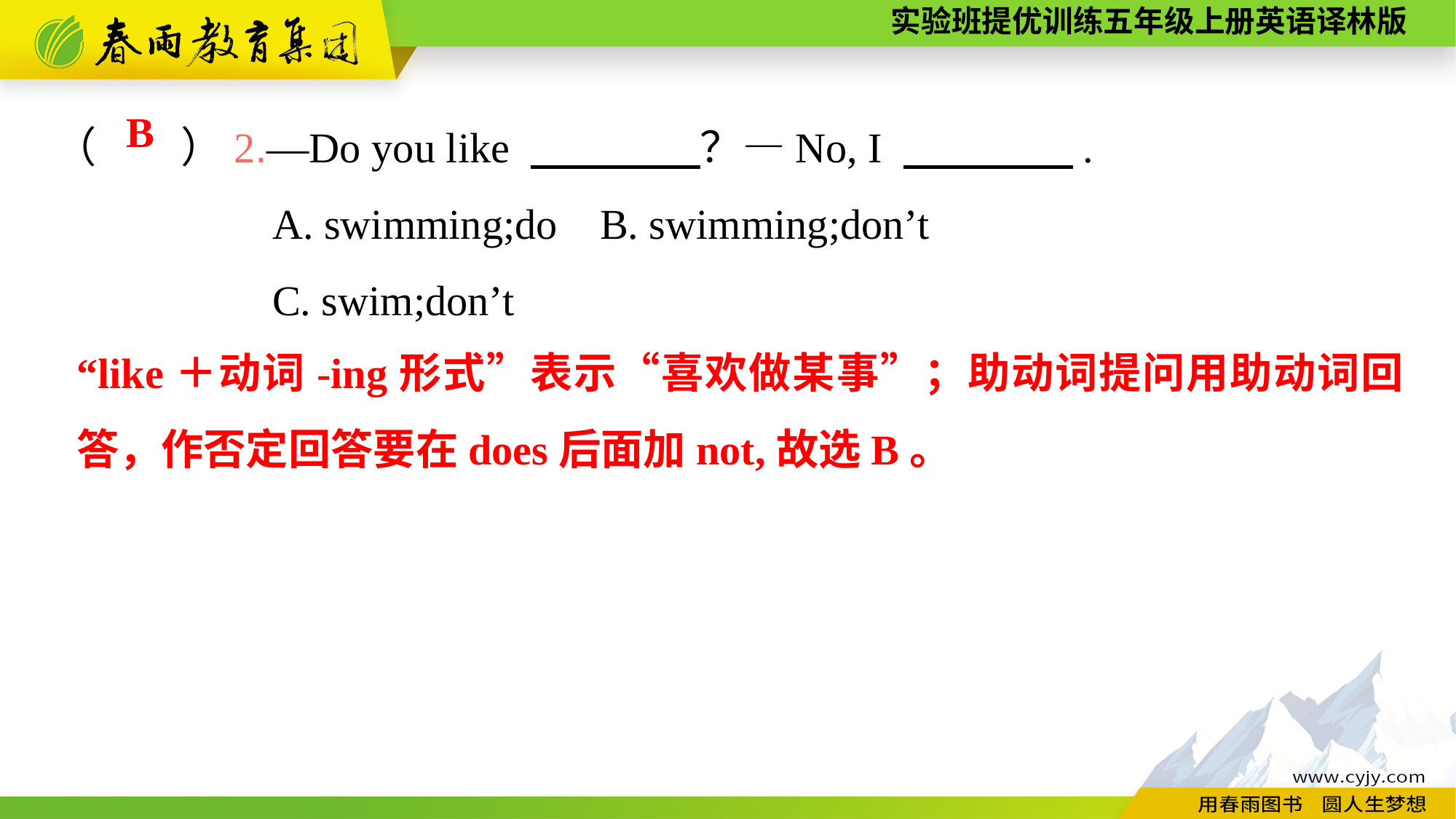

（　　）2.—Do you like 　　　　？—No, I 　　　　.
		A. swimming;do	B. swimming;don’t
		C. swim;don’t
B
“like＋动词-ing形式”表示“喜欢做某事”；助动词提问用助动词回答，作否定回答要在does后面加not,故选B。